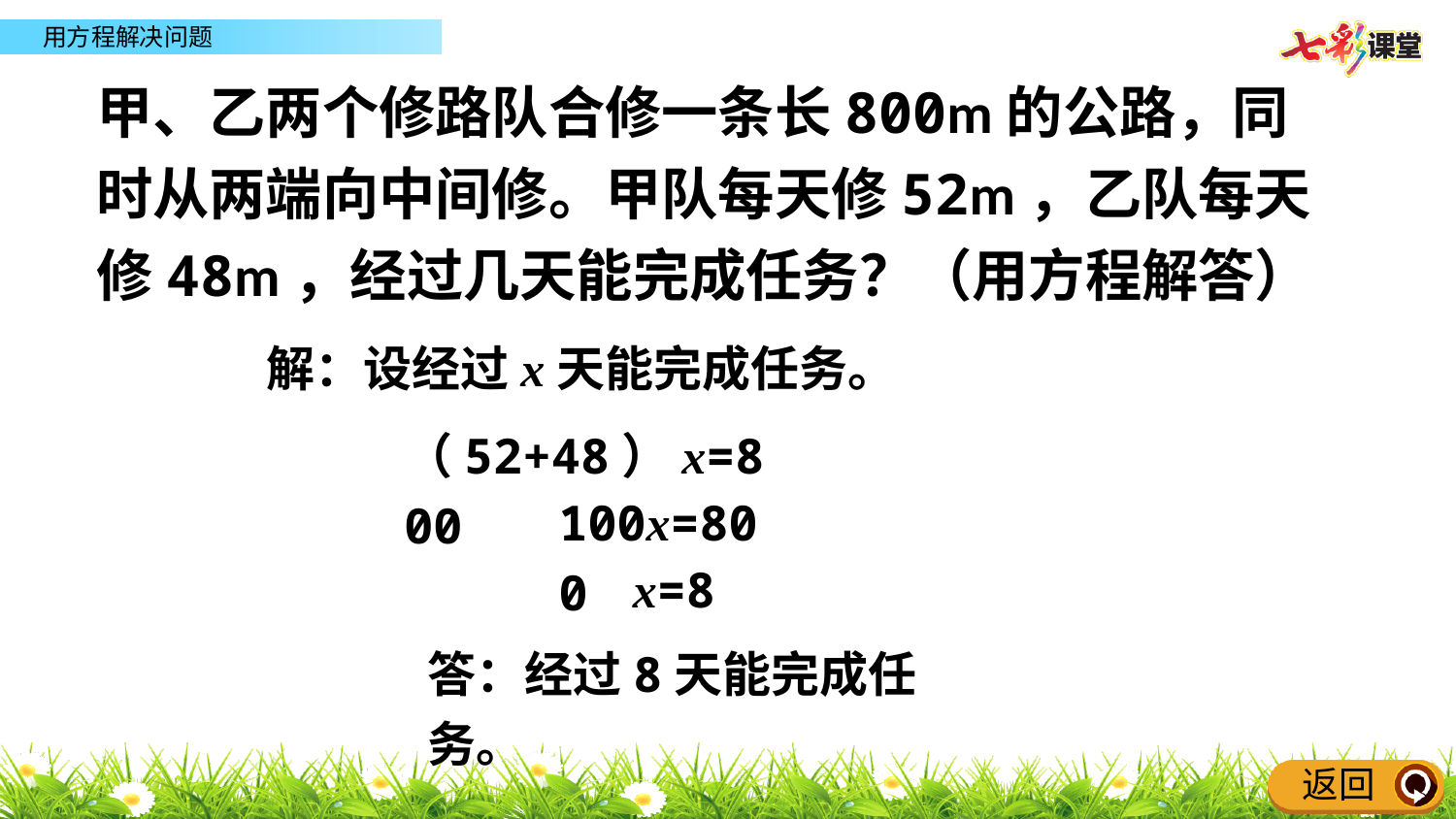

甲、乙两个修路队合修一条长800m的公路，同时从两端向中间修。甲队每天修52m，乙队每天修48m，经过几天能完成任务？（用方程解答）
解：设经过x天能完成任务。
（52+48）x=800
100x=800
x=8
答：经过8天能完成任务。